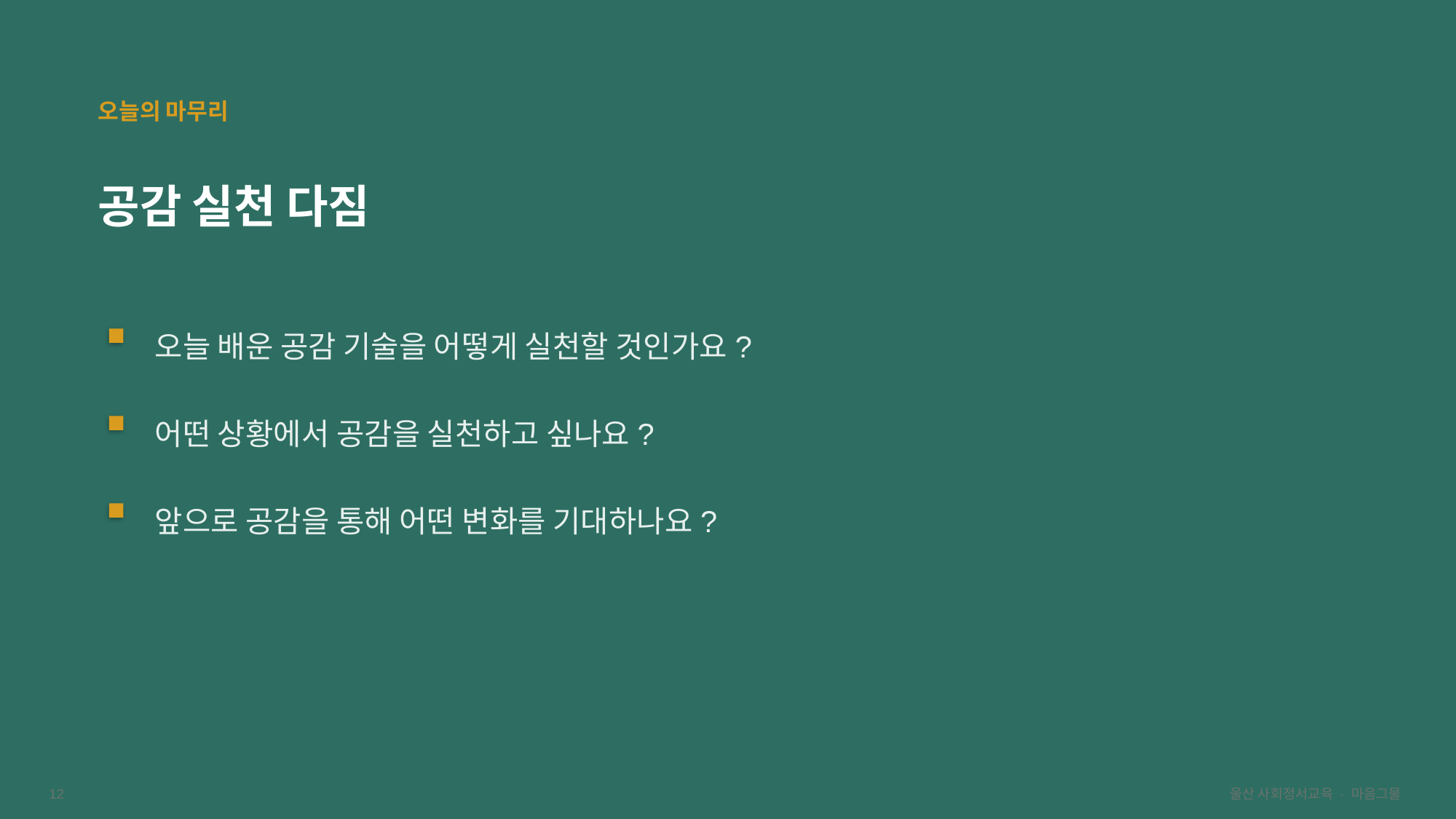

오늘의 마무리
공감 실천 다짐
오늘 배운 공감 기술을 어떻게 실천할 것인가요?

어떤 상황에서 공감을 실천하고 싶나요?

앞으로 공감을 통해 어떤 변화를 기대하나요?

12
울산 사회정서교육 · 마음그물